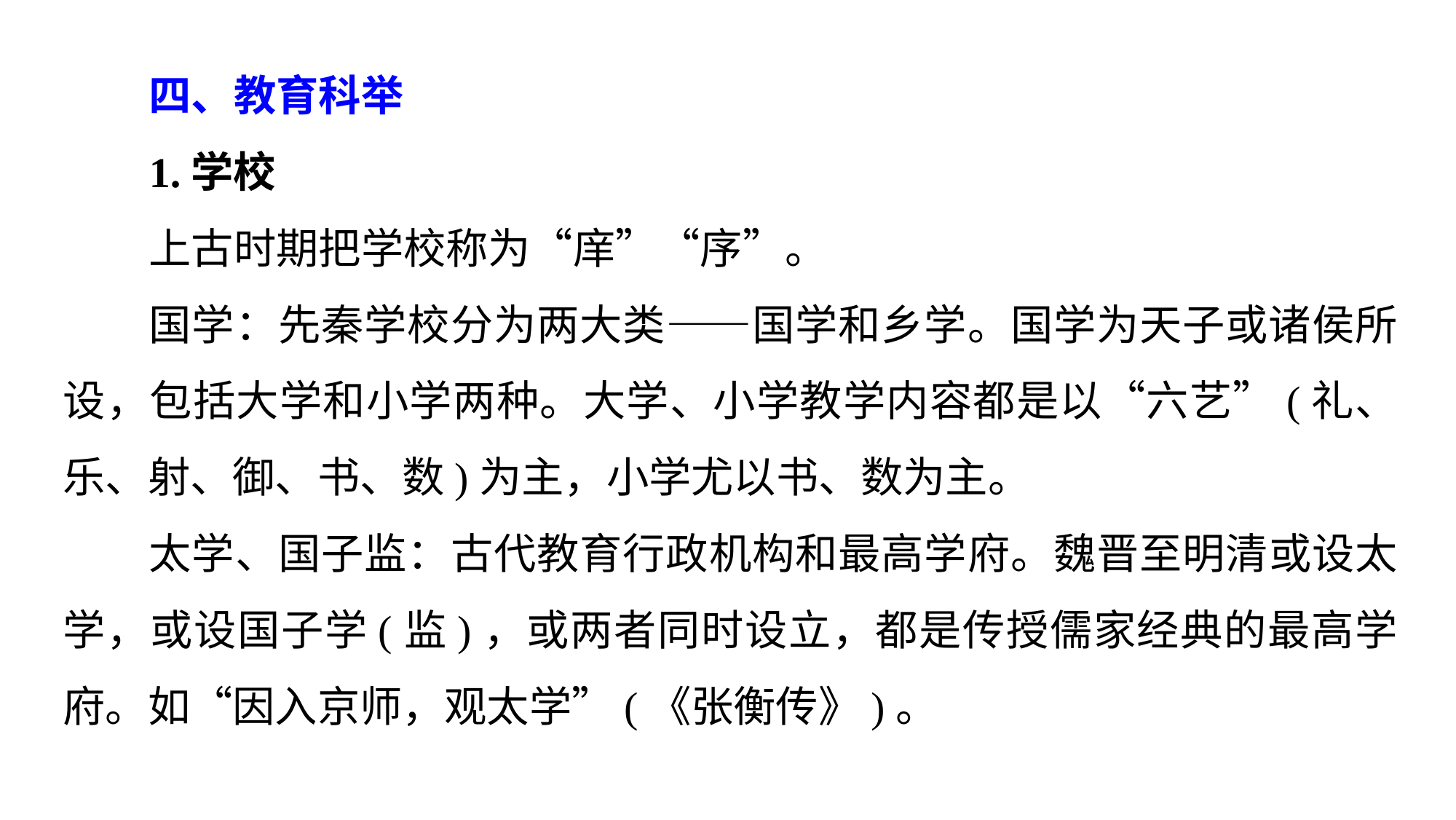

四、教育科举
1.学校
上古时期把学校称为“庠”“序”。
国学：先秦学校分为两大类——国学和乡学。国学为天子或诸侯所设，包括大学和小学两种。大学、小学教学内容都是以“六艺”(礼、乐、射、御、书、数)为主，小学尤以书、数为主。
太学、国子监：古代教育行政机构和最高学府。魏晋至明清或设太学，或设国子学(监)，或两者同时设立，都是传授儒家经典的最高学府。如“因入京师，观太学”(《张衡传》)。